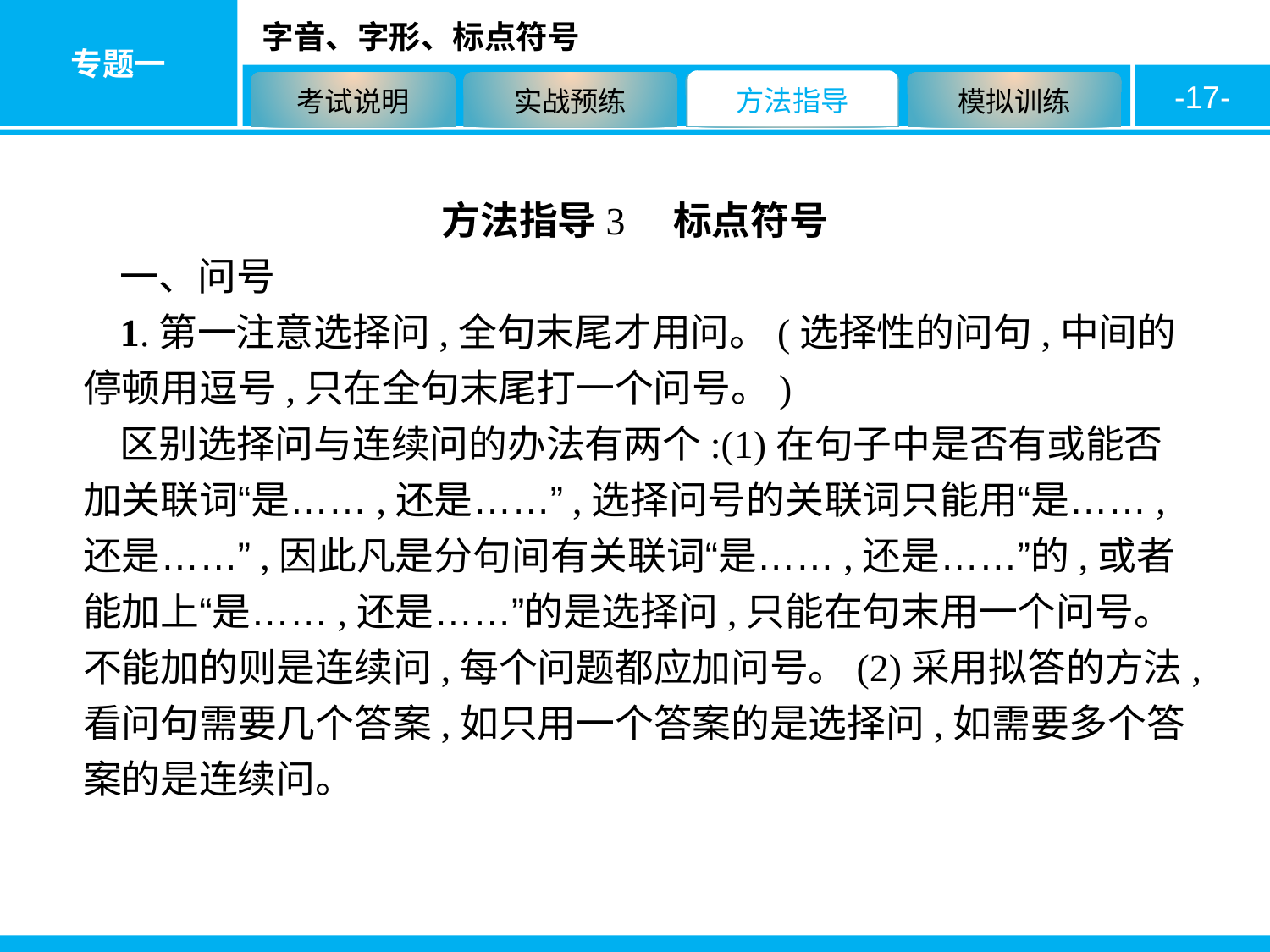

-17-
方法指导3　标点符号
一、问号
1.第一注意选择问,全句末尾才用问。(选择性的问句,中间的停顿用逗号,只在全句末尾打一个问号。)
区别选择问与连续问的办法有两个:(1)在句子中是否有或能否加关联词“是……,还是……”,选择问号的关联词只能用“是……,还是……”,因此凡是分句间有关联词“是……,还是……”的,或者能加上“是……,还是……”的是选择问,只能在句末用一个问号。不能加的则是连续问,每个问题都应加问号。(2)采用拟答的方法,看问句需要几个答案,如只用一个答案的是选择问,如需要多个答案的是连续问。